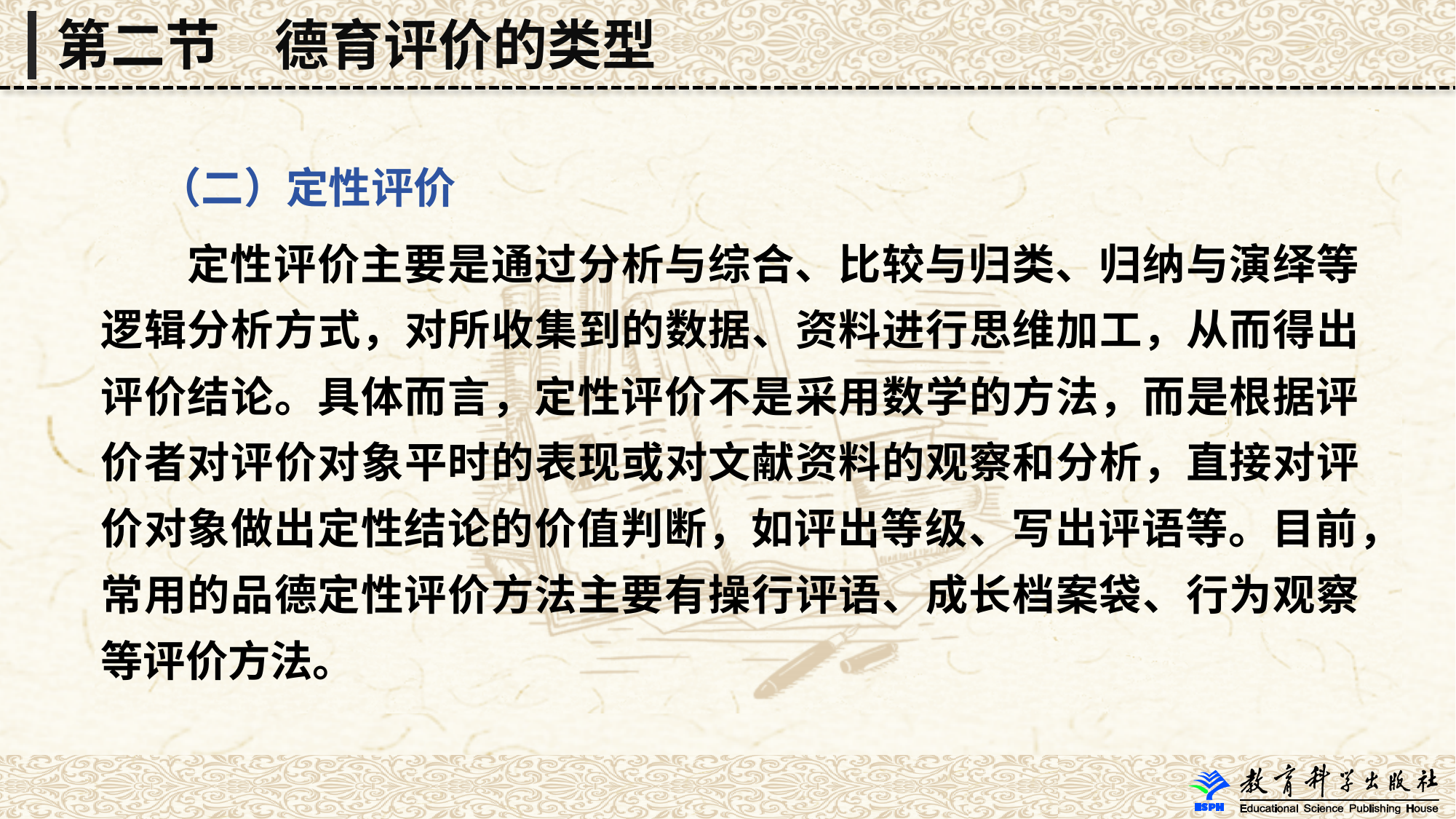

第二节　德育评价的类型
     （二）定性评价

       定性评价主要是通过分析与综合、比较与归类、归纳与演绎等逻辑分析方式，对所收集到的数据、资料进行思维加工，从而得出评价结论。具体而言，定性评价不是采用数学的方法，而是根据评价者对评价对象平时的表现或对文献资料的观察和分析，直接对评价对象做出定性结论的价值判断，如评出等级、写出评语等。目前，常用的品德定性评价方法主要有操行评语、成长档案袋、行为观察等评价方法。